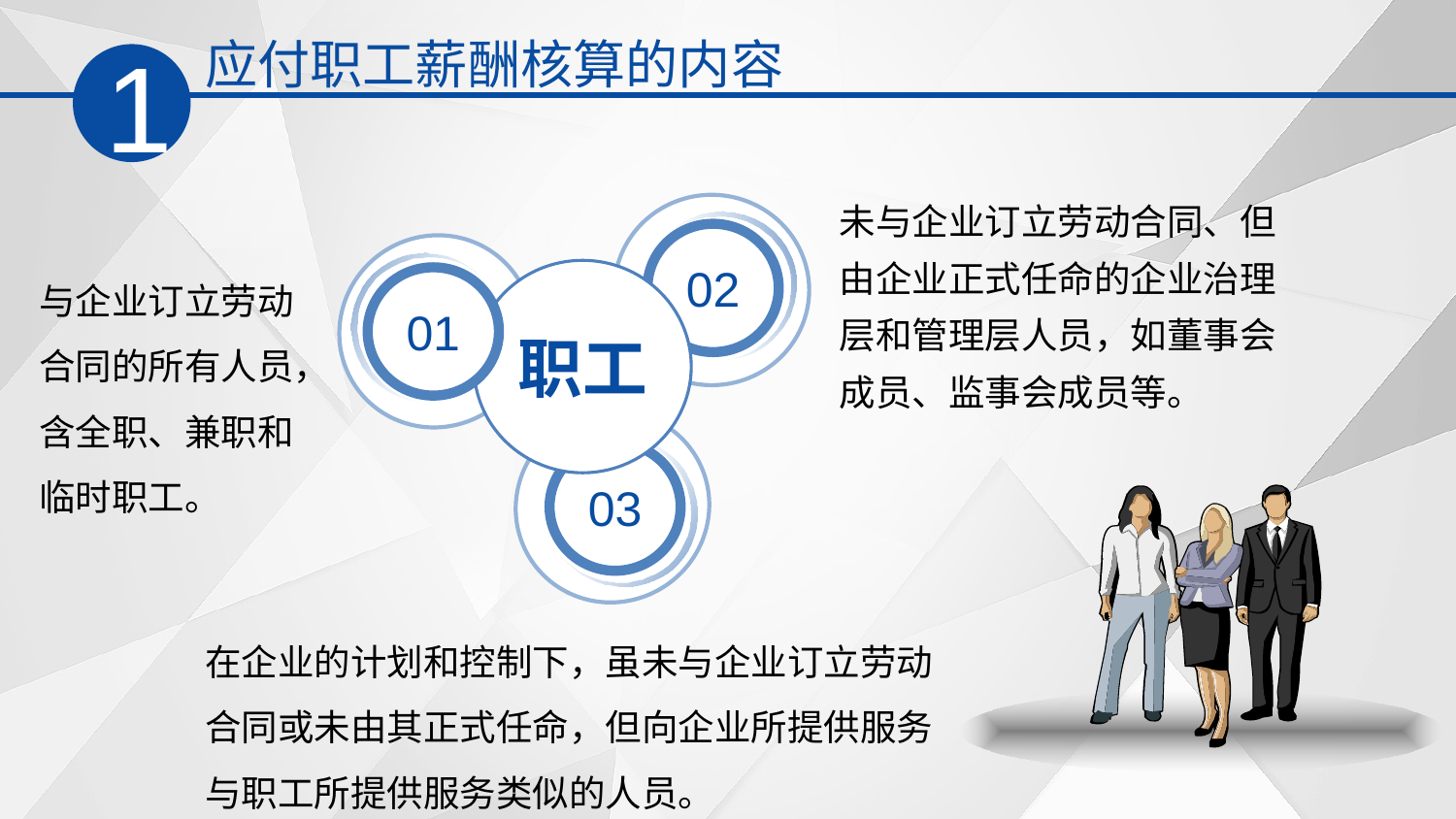

应付职工薪酬核算的内容
1

未与企业订立劳动合同、但由企业正式任命的企业治理层和管理层人员，如董事会成员、监事会成员等。

02

与企业订立劳动合同的所有人员，含全职、兼职和临时职工。
职工
01

03

在企业的计划和控制下，虽未与企业订立劳动合同或未由其正式任命，但向企业所提供服务与职工所提供服务类似的人员。